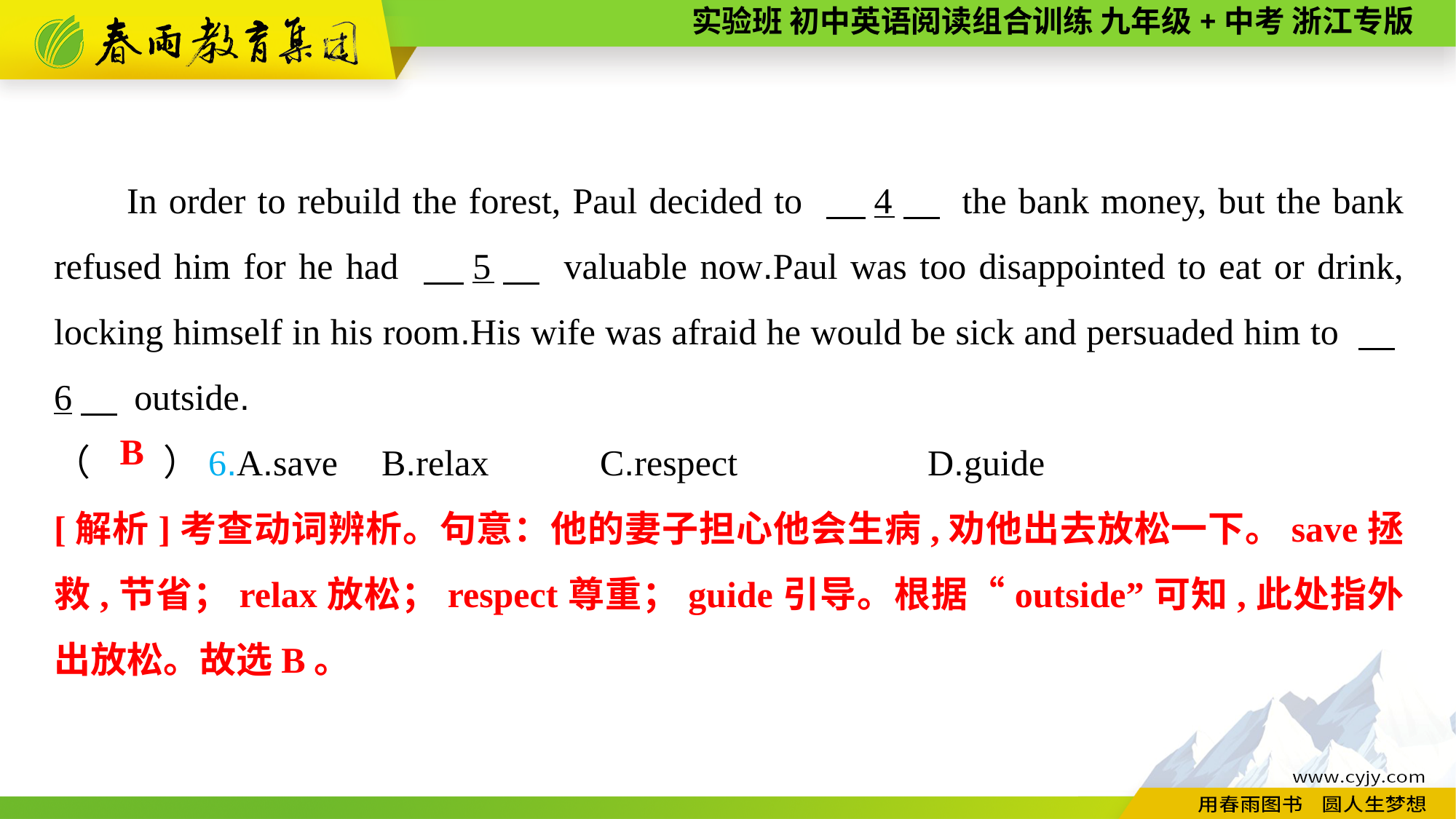

In order to rebuild the forest, Paul decided to 　4　 the bank money, but the bank refused him for he had 　5　 valuable now.Paul was too disappointed to eat or drink, locking himself in his room.His wife was afraid he would be sick and persuaded him to 　6　 outside.
（　　）6.A.save	B.relax		C.respect		D.guide
B
[解析]考查动词辨析。句意：他的妻子担心他会生病,劝他出去放松一下。save拯救,节省；relax放松；respect尊重；guide引导。根据“outside”可知,此处指外出放松。故选B。